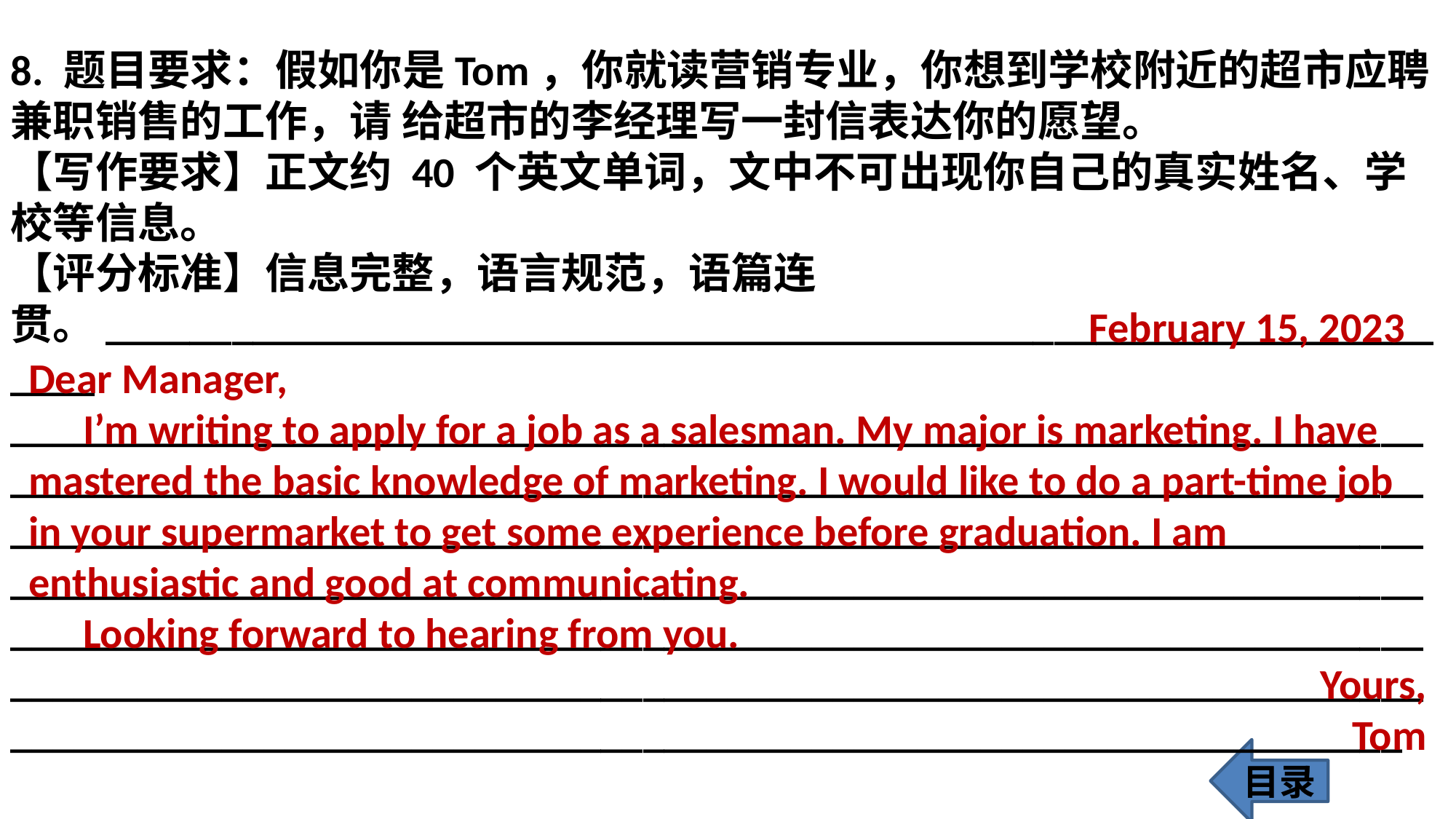

8. 题目要求：假如你是Tom，你就读营销专业，你想到学校附近的超市应聘兼职销售的工作，请 给超市的李经理写一封信表达你的愿望。
【写作要求】正文约 40 个英文单词，文中不可出现你自己的真实姓名、学校等信息。
【评分标准】信息完整，语言规范，语篇连贯。___________________________________________________________________
___________________________________________________________________
___________________________________________________________________
___________________________________________________________________
___________________________________________________________________
___________________________________________________________________
___________________________________________________________________
__________________________________________________________________
                                                                                                              February 15, 2023
Dear Manager,
I’m writing to apply for a job as a salesman. My major is marketing. I have mastered the basic knowledge of marketing. I would like to do a part-time job in your supermarket to get some experience before graduation. I am enthusiastic and good at communicating.
Looking forward to hearing from you.
Yours,
Tom
89
目录